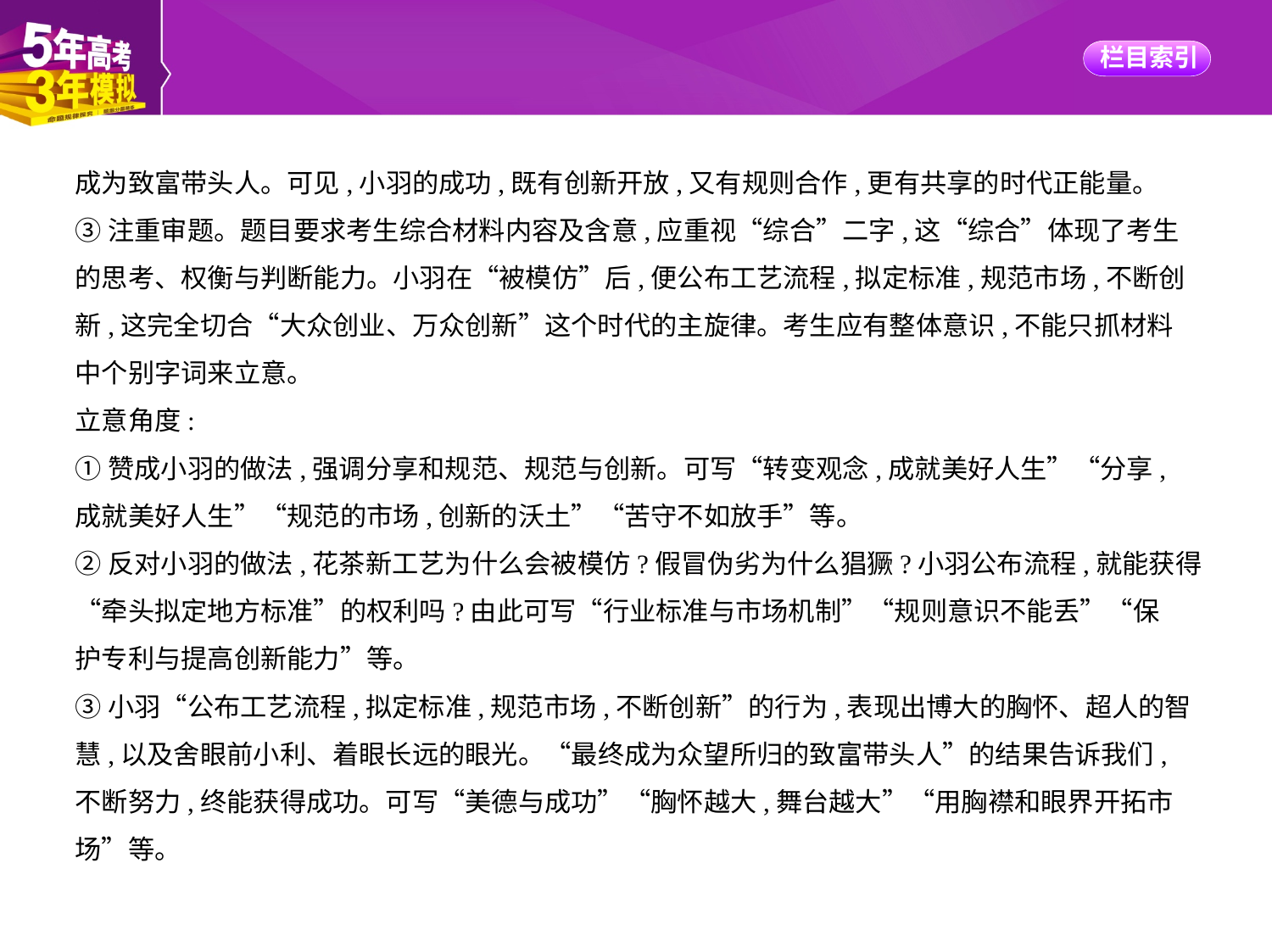

成为致富带头人。可见,小羽的成功,既有创新开放,又有规则合作,更有共享的时代正能量。
③注重审题。题目要求考生综合材料内容及含意,应重视“综合”二字,这“综合”体现了考生
的思考、权衡与判断能力。小羽在“被模仿”后,便公布工艺流程,拟定标准,规范市场,不断创
新,这完全切合“大众创业、万众创新”这个时代的主旋律。考生应有整体意识,不能只抓材料
中个别字词来立意。
立意角度:
①赞成小羽的做法,强调分享和规范、规范与创新。可写“转变观念,成就美好人生”“分享,
成就美好人生”“规范的市场,创新的沃土”“苦守不如放手”等。
②反对小羽的做法,花茶新工艺为什么会被模仿?假冒伪劣为什么猖獗?小羽公布流程,就能获得
“牵头拟定地方标准”的权利吗?由此可写“行业标准与市场机制”“规则意识不能丢”“保
护专利与提高创新能力”等。
③小羽“公布工艺流程,拟定标准,规范市场,不断创新”的行为,表现出博大的胸怀、超人的智
慧,以及舍眼前小利、着眼长远的眼光。“最终成为众望所归的致富带头人”的结果告诉我们,
不断努力,终能获得成功。可写“美德与成功”“胸怀越大,舞台越大”“用胸襟和眼界开拓市
场”等。